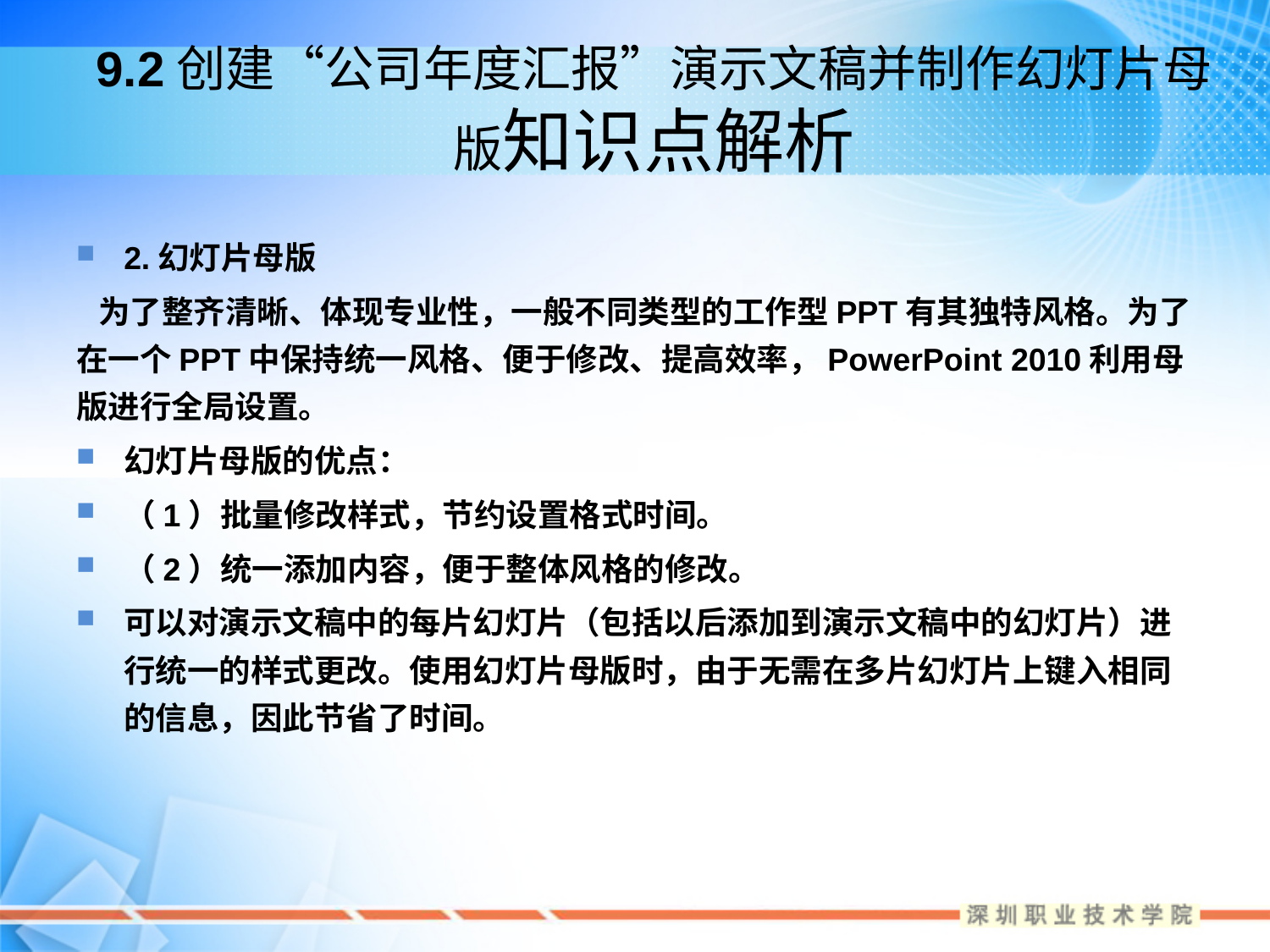

# 9.2创建“公司年度汇报”演示文稿并制作幻灯片母版知识点解析
2.幻灯片母版
  为了整齐清晰、体现专业性，一般不同类型的工作型PPT有其独特风格。为了在一个PPT中保持统一风格、便于修改、提高效率，PowerPoint 2010利用母版进行全局设置。
幻灯片母版的优点：
（1）批量修改样式，节约设置格式时间。
（2）统一添加内容，便于整体风格的修改。
可以对演示文稿中的每片幻灯片（包括以后添加到演示文稿中的幻灯片）进行统一的样式更改。使用幻灯片母版时，由于无需在多片幻灯片上键入相同的信息，因此节省了时间。